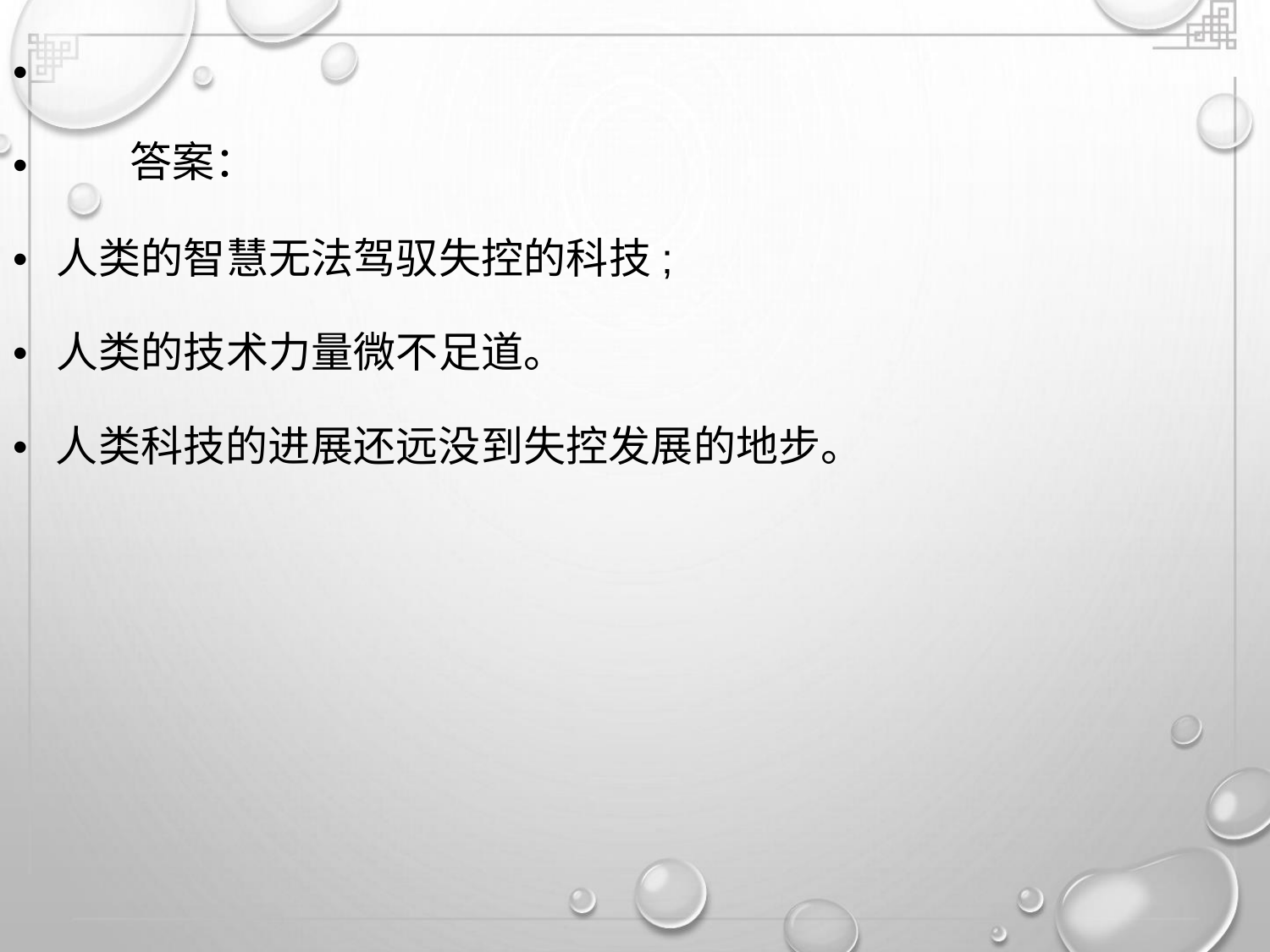

•
•
答案：
• 人类的智慧无法驾驭失控的科技;
• 人类的技术力量微不足道。
• 人类科技的进展还远没到失控发展的地步。